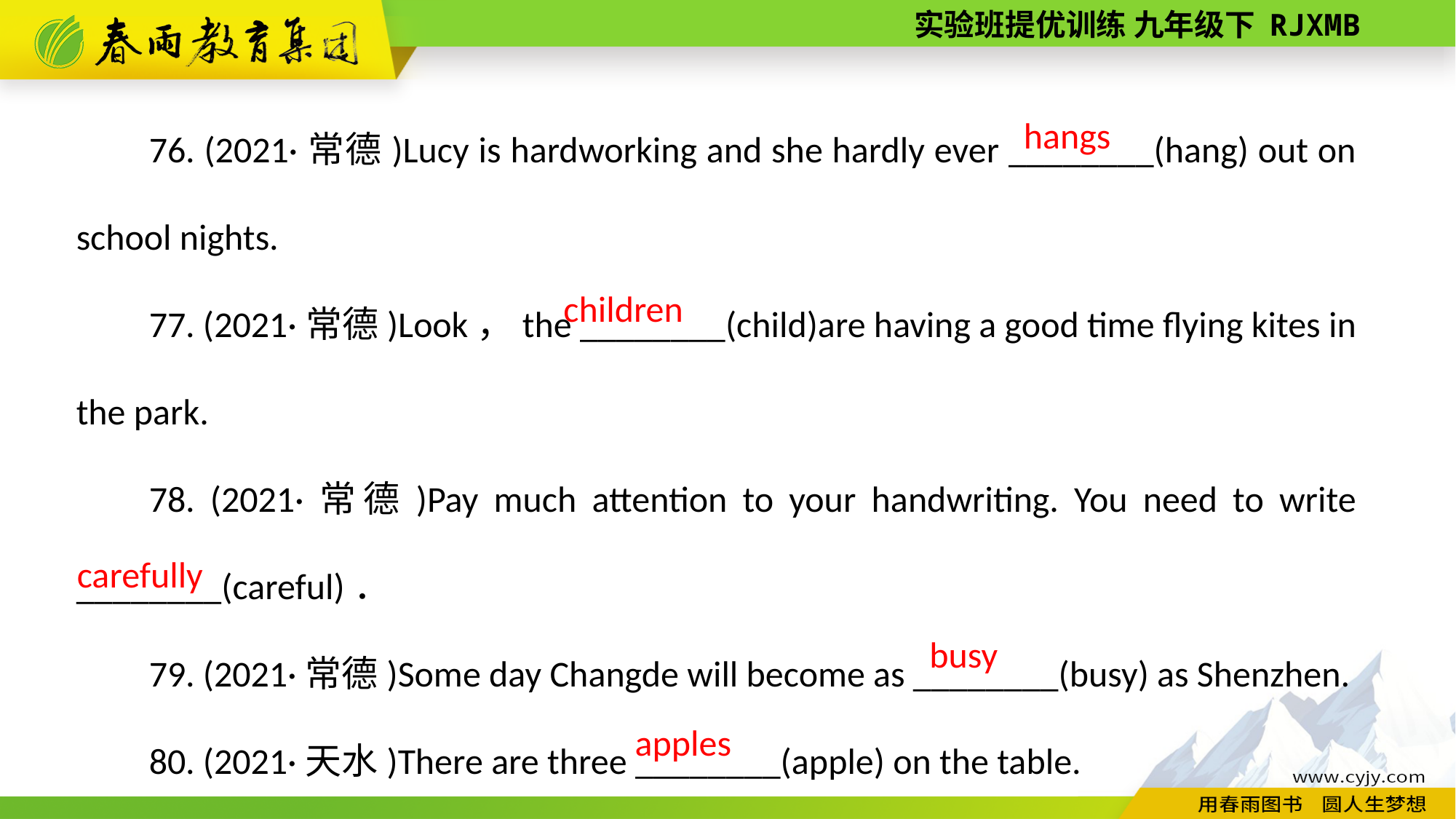

76. (2021·常德)Lucy is hard­working and she hardly ever ________(hang) out on school nights.
77. (2021·常德)Look，the ________(child)are having a good time flying kites in the park.
78. (2021·常德)Pay much attention to your handwriting. You need to write ________(careful)．
79. (2021·常德)Some day Changde will become as ________(busy) as Shenzhen.
80. (2021·天水)There are three ________(apple) on the table.
hangs
children
carefully
busy
apples